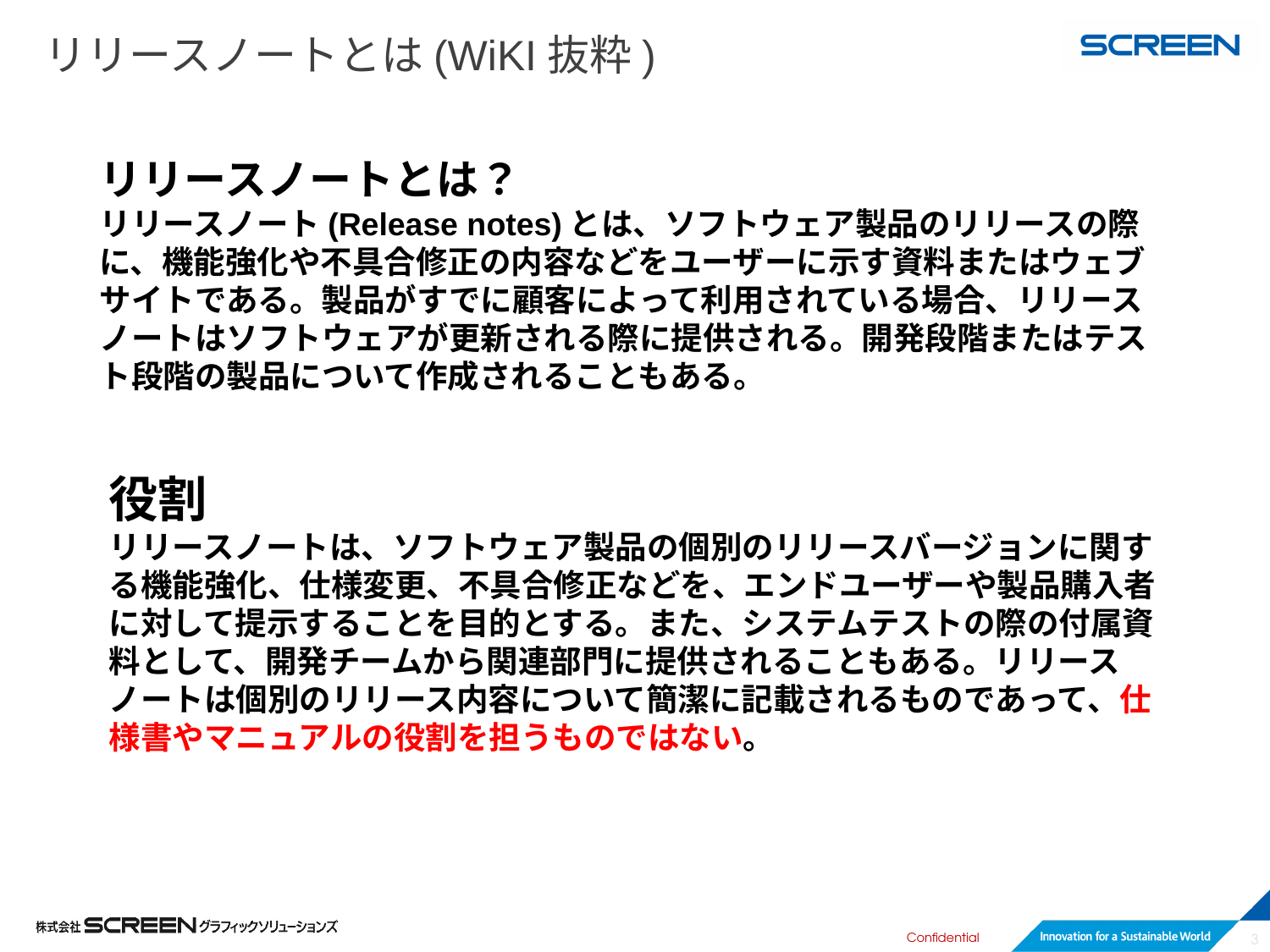

# リリースノートとは(WiKI抜粋)
リリースノートとは？
リリースノート(Release notes)とは、ソフトウェア製品のリリースの際に、機能強化や不具合修正の内容などをユーザーに示す資料またはウェブサイトである。製品がすでに顧客によって利用されている場合、リリースノートはソフトウェアが更新される際に提供される。開発段階またはテスト段階の製品について作成されることもある。
役割
リリースノートは、ソフトウェア製品の個別のリリースバージョンに関する機能強化、仕様変更、不具合修正などを、エンドユーザーや製品購入者に対して提示することを目的とする。また、システムテストの際の付属資料として、開発チームから関連部門に提供されることもある。リリースノートは個別のリリース内容について簡潔に記載されるものであって、仕様書やマニュアルの役割を担うものではない。
3